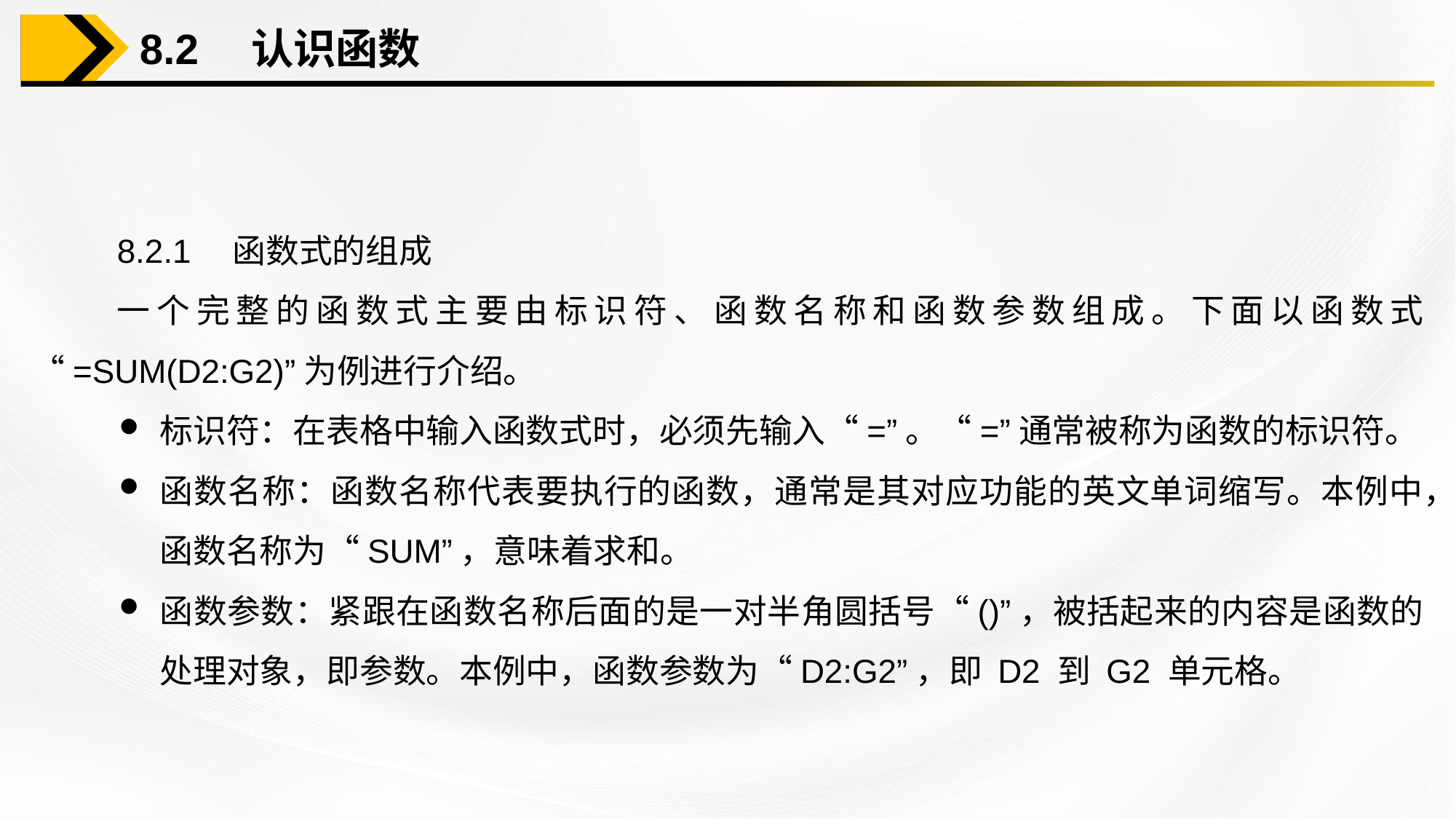

8.2　认识函数
8.2.1　函数式的组成
一个完整的函数式主要由标识符、函数名称和函数参数组成。下面以函数式 “=SUM(D2:G2)”为例进行介绍。
标识符：在表格中输入函数式时，必须先输入“=”。“=”通常被称为函数的标识符。
函数名称：函数名称代表要执行的函数，通常是其对应功能的英文单词缩写。本例中，函数名称为“SUM”，意味着求和。
函数参数：紧跟在函数名称后面的是一对半角圆括号“()”，被括起来的内容是函数的处理对象，即参数。本例中，函数参数为“D2:G2”，即 D2 到 G2 单元格。